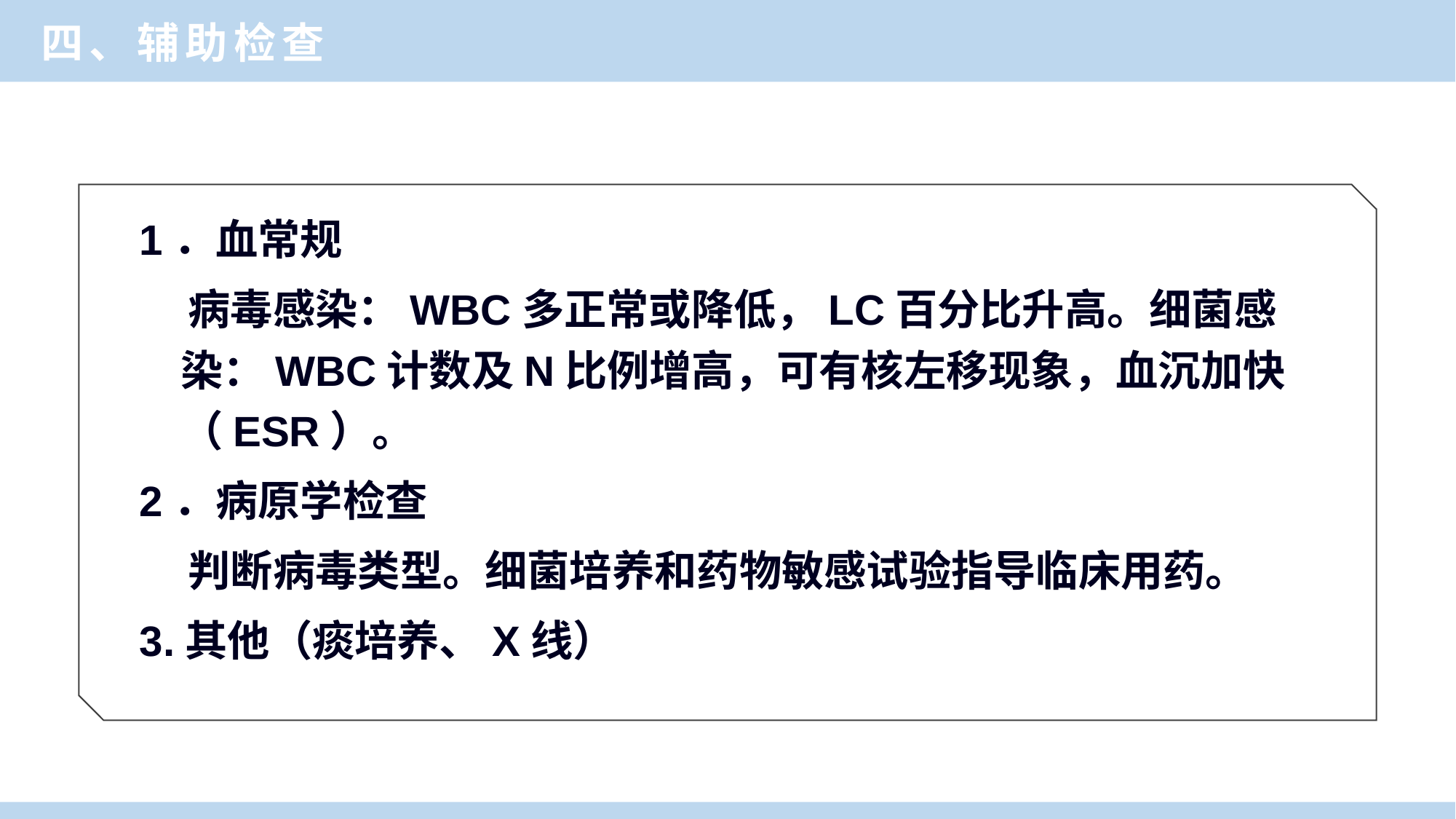

四、辅助检查

1．血常规
    病毒感染：WBC多正常或降低，LC百分比升高。细菌感染：WBC计数及N比例增高，可有核左移现象，血沉加快（ESR）。
2．病原学检查
    判断病毒类型。细菌培养和药物敏感试验指导临床用药。
3.其他（痰培养、X线）